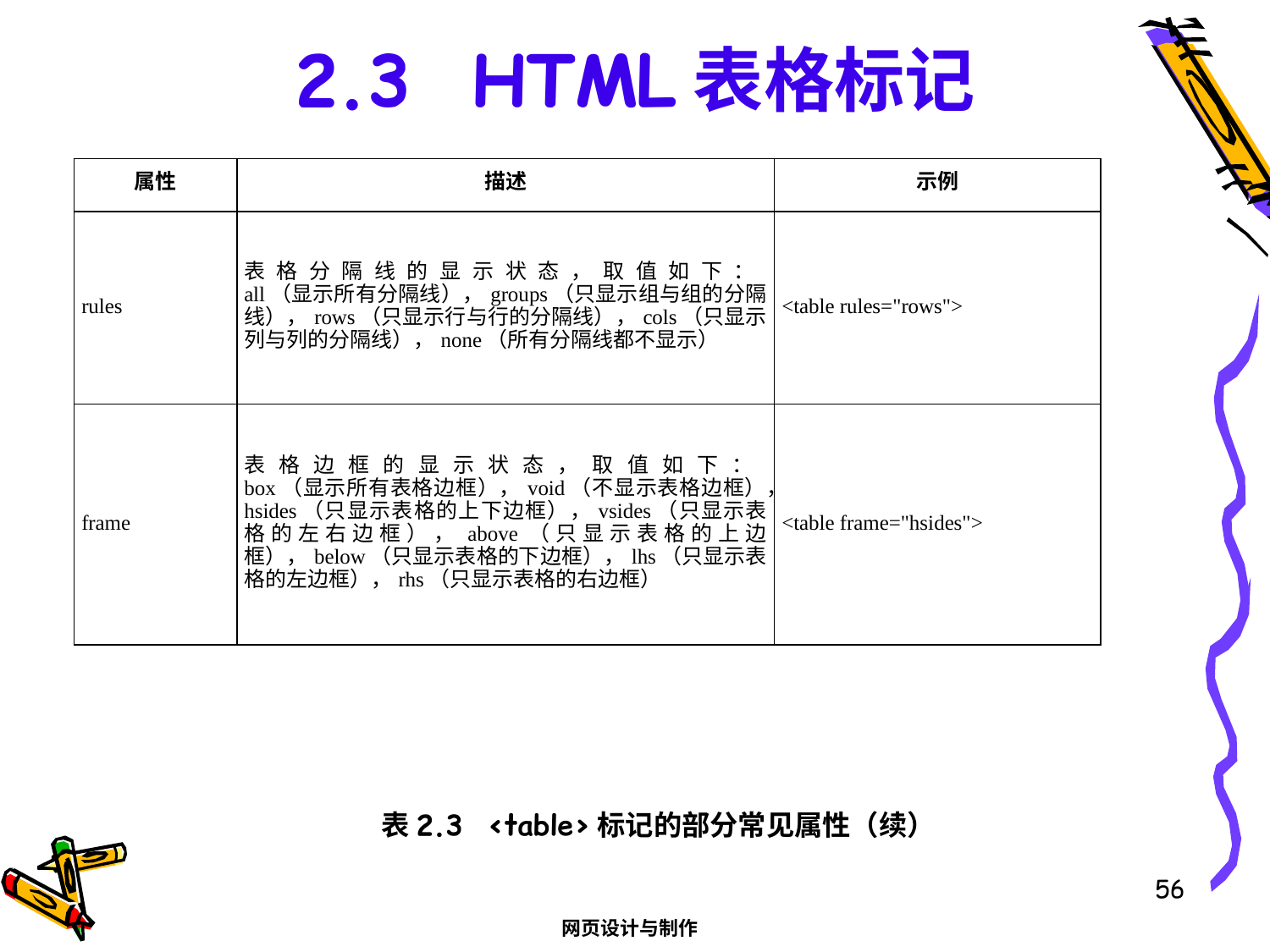

# 2.3  HTML表格标记
| 属性 | 描述 | 示例 |
| --- | --- | --- |
| rules | 表格分隔线的显示状态，取值如下： all（显示所有分隔线），groups（只显示组与组的分隔线），rows（只显示行与行的分隔线），cols（只显示列与列的分隔线），none（所有分隔线都不显示） | <table rules="rows"> |
| frame | 表格边框的显示状态，取值如下： box（显示所有表格边框），void（不显示表格边框），hsides（只显示表格的上下边框），vsides（只显示表格的左右边框），above（只显示表格的上边框），below（只显示表格的下边框），lhs（只显示表格的左边框），rhs（只显示表格的右边框） | <table frame="hsides"> |
表2.3  <table>标记的部分常见属性（续）
56
网页设计与制作